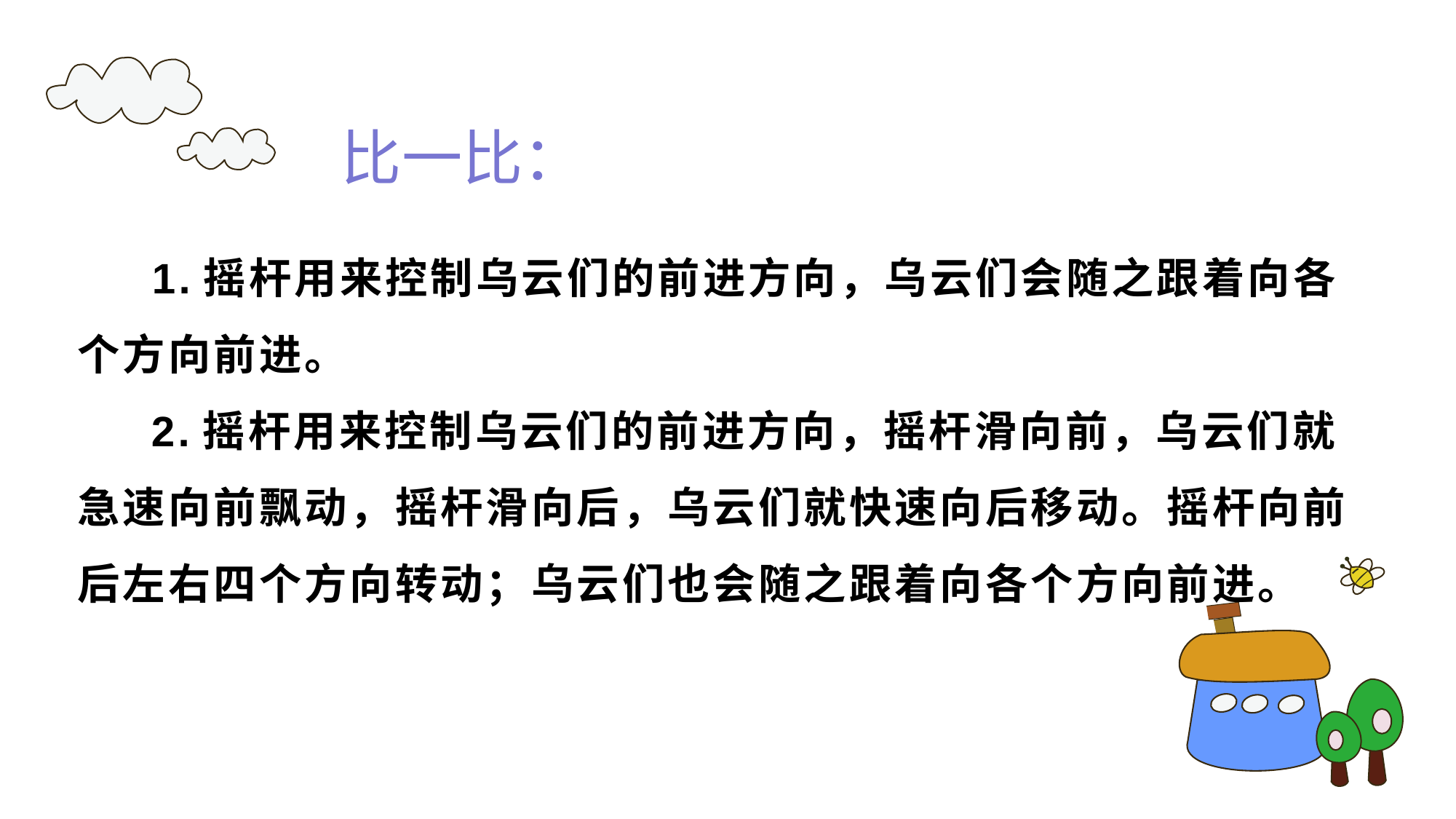

比一比：
# 1.摇杆用来控制乌云们的前进方向，乌云们会随之跟着向各个方向前进。 2.摇杆用来控制乌云们的前进方向，摇杆滑向前，乌云们就急速向前飘动，摇杆滑向后，乌云们就快速向后移动。摇杆向前后左右四个方向转动；乌云们也会随之跟着向各个方向前进。